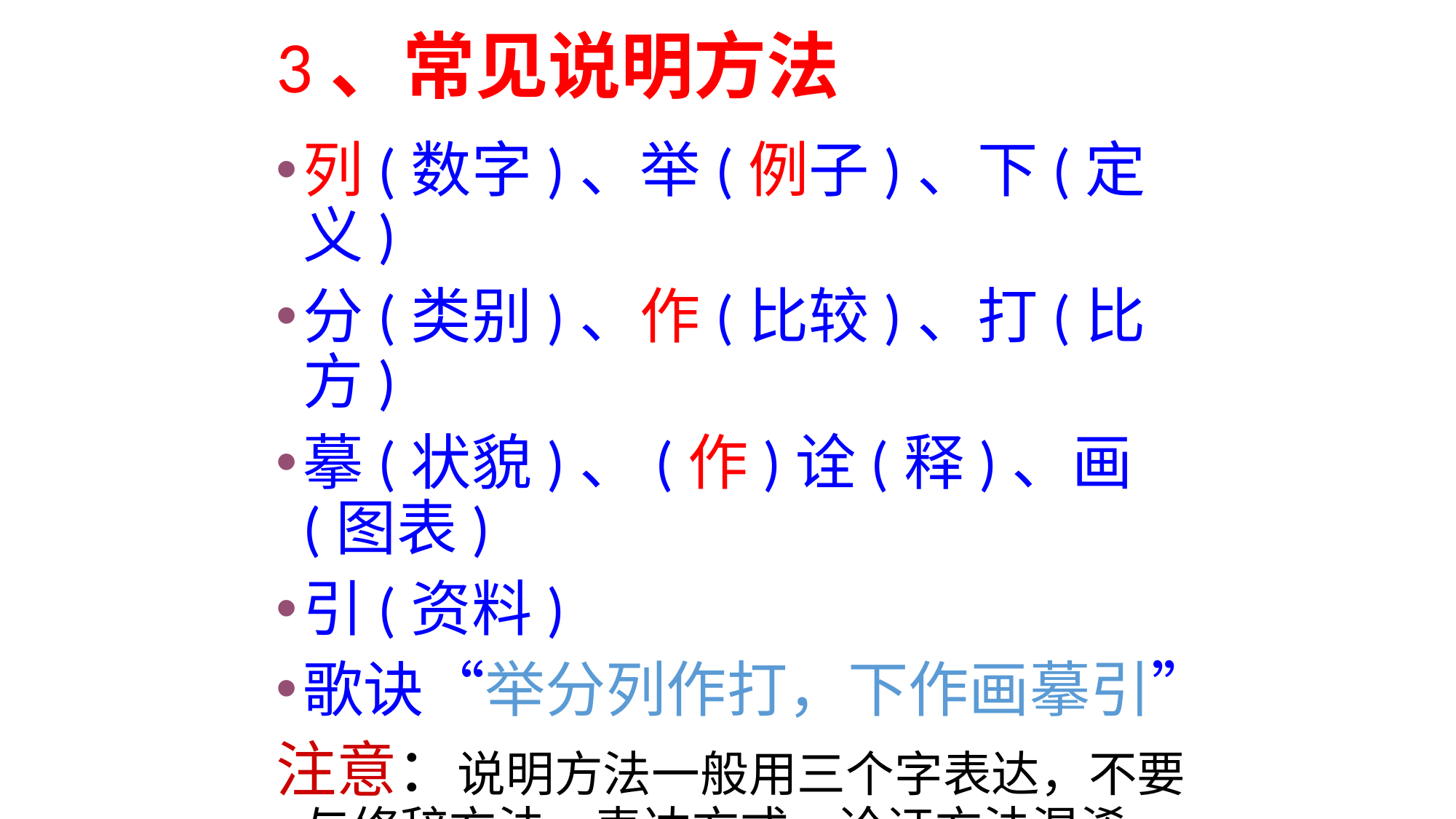

# 3、常见说明方法
列(数字)、举(例子)、下(定义)
分(类别)、作(比较)、打(比方)
摹(状貌)、(作)诠(释)、画(图表)
引(资料)
歌诀“举分列作打，下作画摹引”
注意：说明方法一般用三个字表达，不要与修辞方法、表达方式、论证方法混淆，表述要规范，书写要正确。